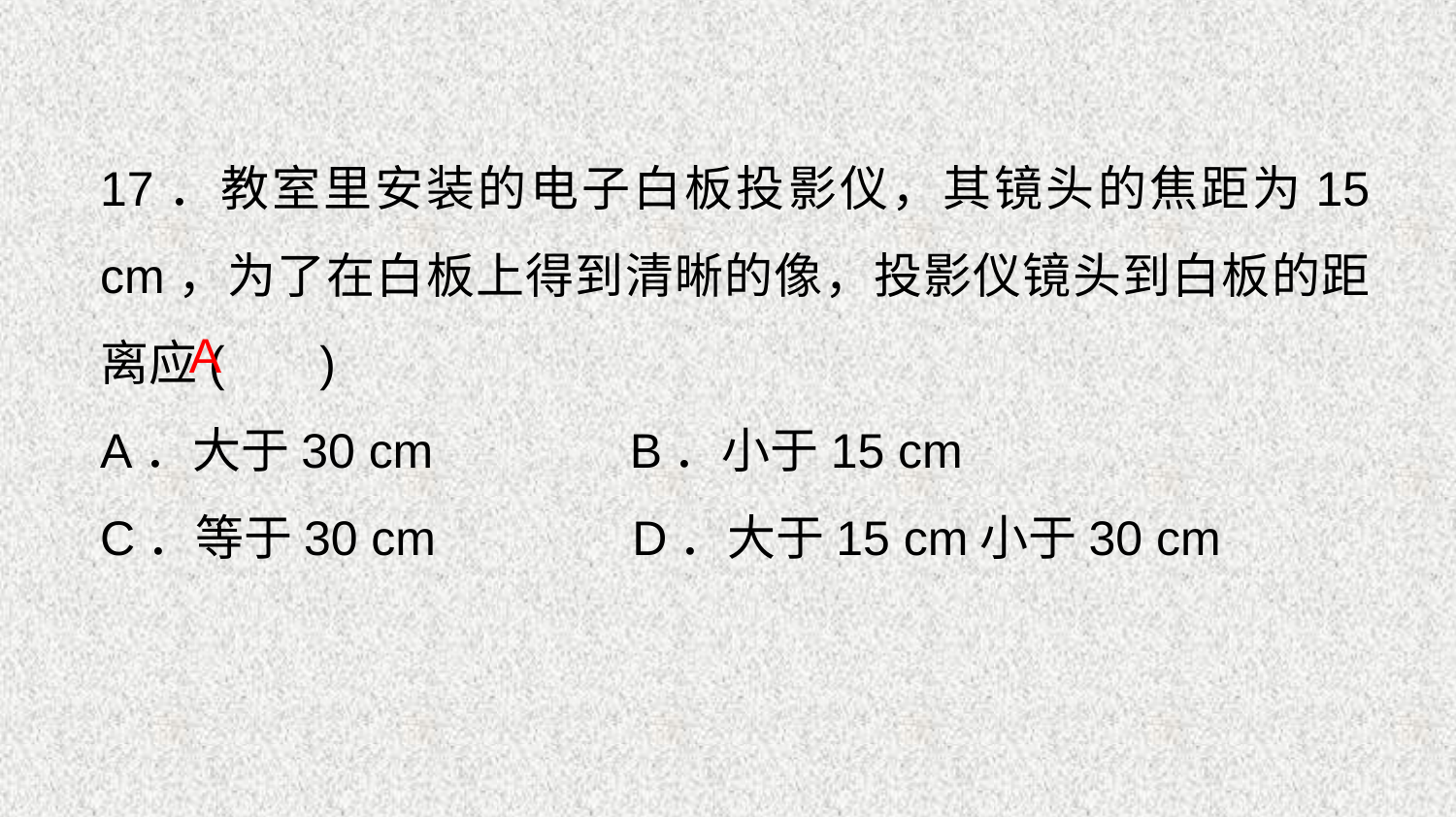

17．教室里安装的电子白板投影仪，其镜头的焦距为15 cm，为了在白板上得到清晰的像，投影仪镜头到白板的距离应(       )
A．大于30 cm  　　　B．小于15 cm
C．等于30 cm  　　　D．大于15 cm小于30 cm
A